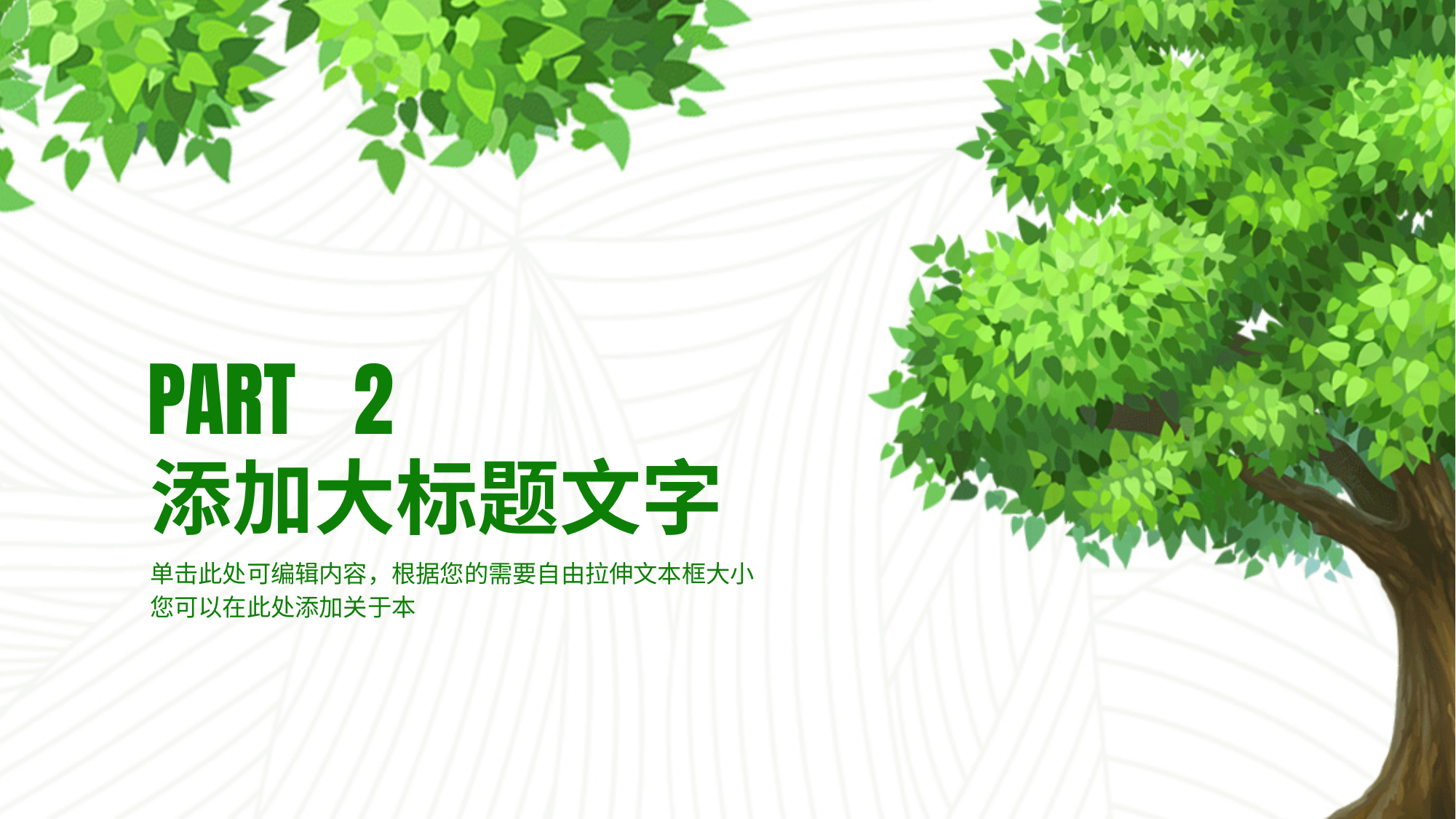

PART   2
添加大标题文字
单击此处可编辑内容，根据您的需要自由拉伸文本框大小
您可以在此处添加关于本